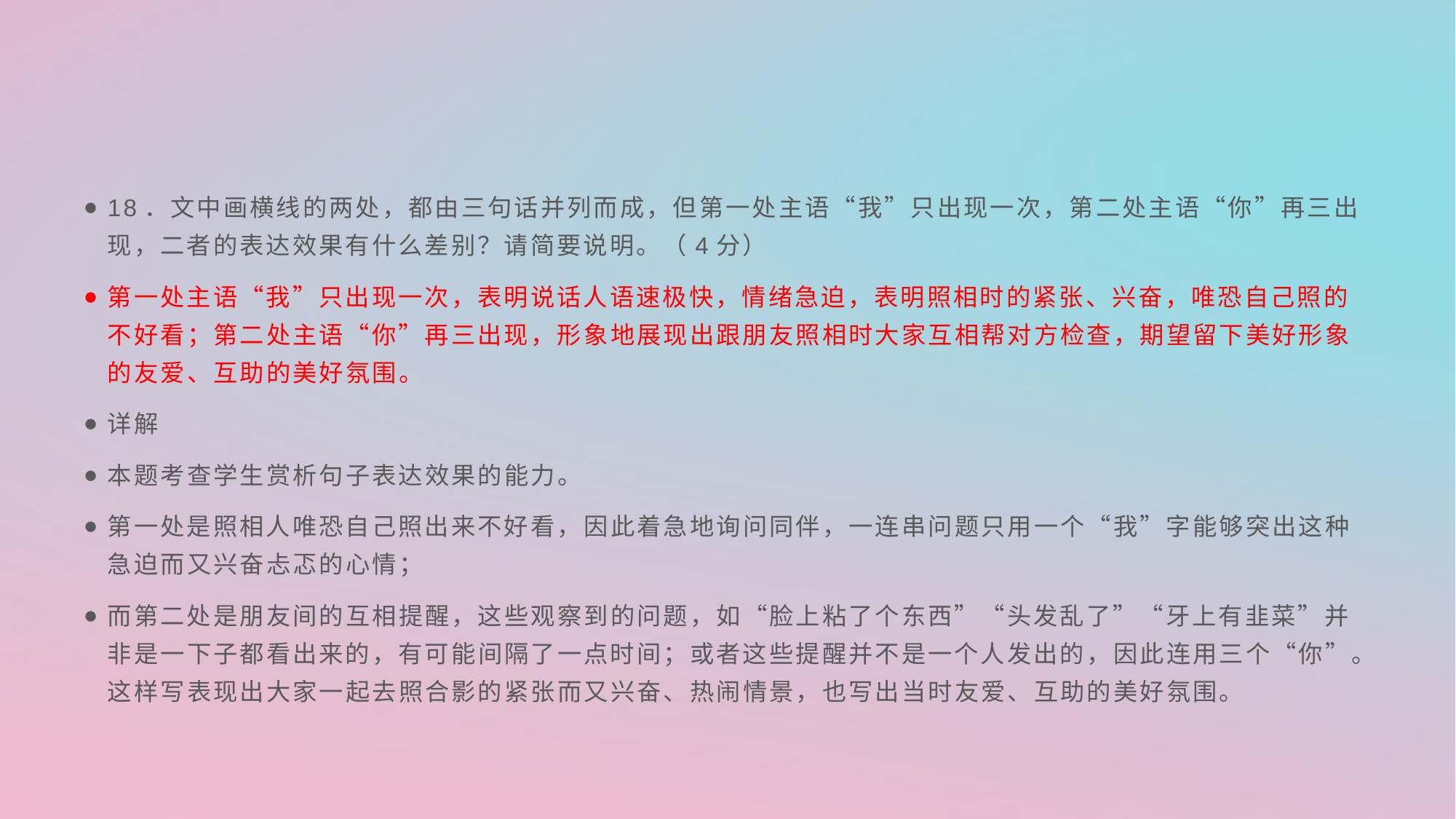

18．文中画横线的两处，都由三句话并列而成，但第一处主语“我”只出现一次，第二处主语“你”再三出现，二者的表达效果有什么差别？请简要说明。（4分）
第一处主语“我”只出现一次，表明说话人语速极快，情绪急迫，表明照相时的紧张、兴奋，唯恐自己照的不好看；第二处主语“你”再三出现，形象地展现出跟朋友照相时大家互相帮对方检查，期望留下美好形象的友爱、互助的美好氛围。
详解
本题考查学生赏析句子表达效果的能力。
第一处是照相人唯恐自己照出来不好看，因此着急地询问同伴，一连串问题只用一个“我”字能够突出这种急迫而又兴奋忐忑的心情；
而第二处是朋友间的互相提醒，这些观察到的问题，如“脸上粘了个东西”“头发乱了”“牙上有韭菜”并非是一下子都看出来的，有可能间隔了一点时间；或者这些提醒并不是一个人发出的，因此连用三个“你”。这样写表现出大家一起去照合影的紧张而又兴奋、热闹情景，也写出当时友爱、互助的美好氛围。